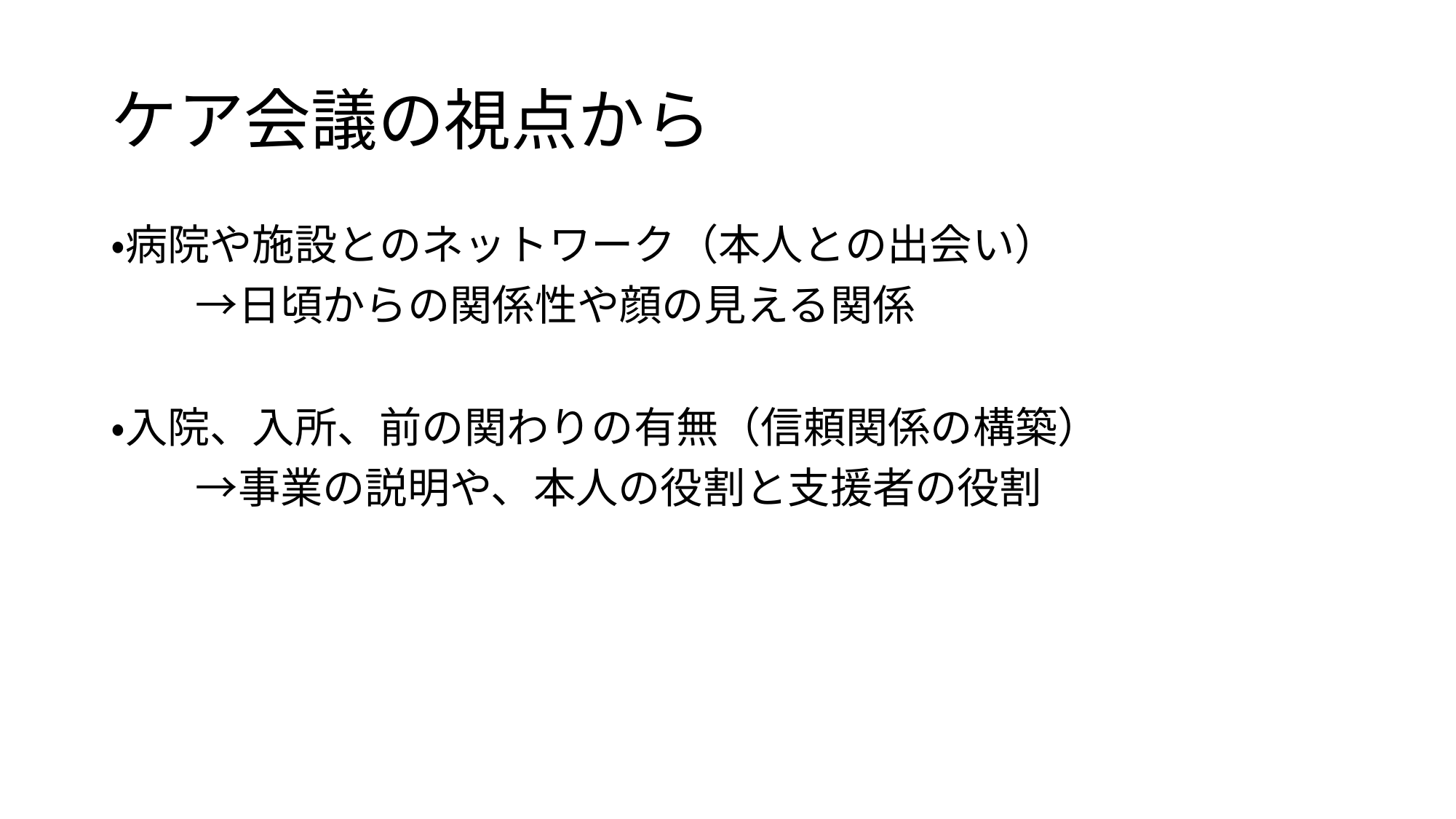

# ケア会議の視点から
・病院や施設とのネットワーク（本人との出会い）
　　→日頃からの関係性や顔の見える関係

・入院、入所、前の関わりの有無（信頼関係の構築）
　　→事業の説明や、本人の役割と支援者の役割